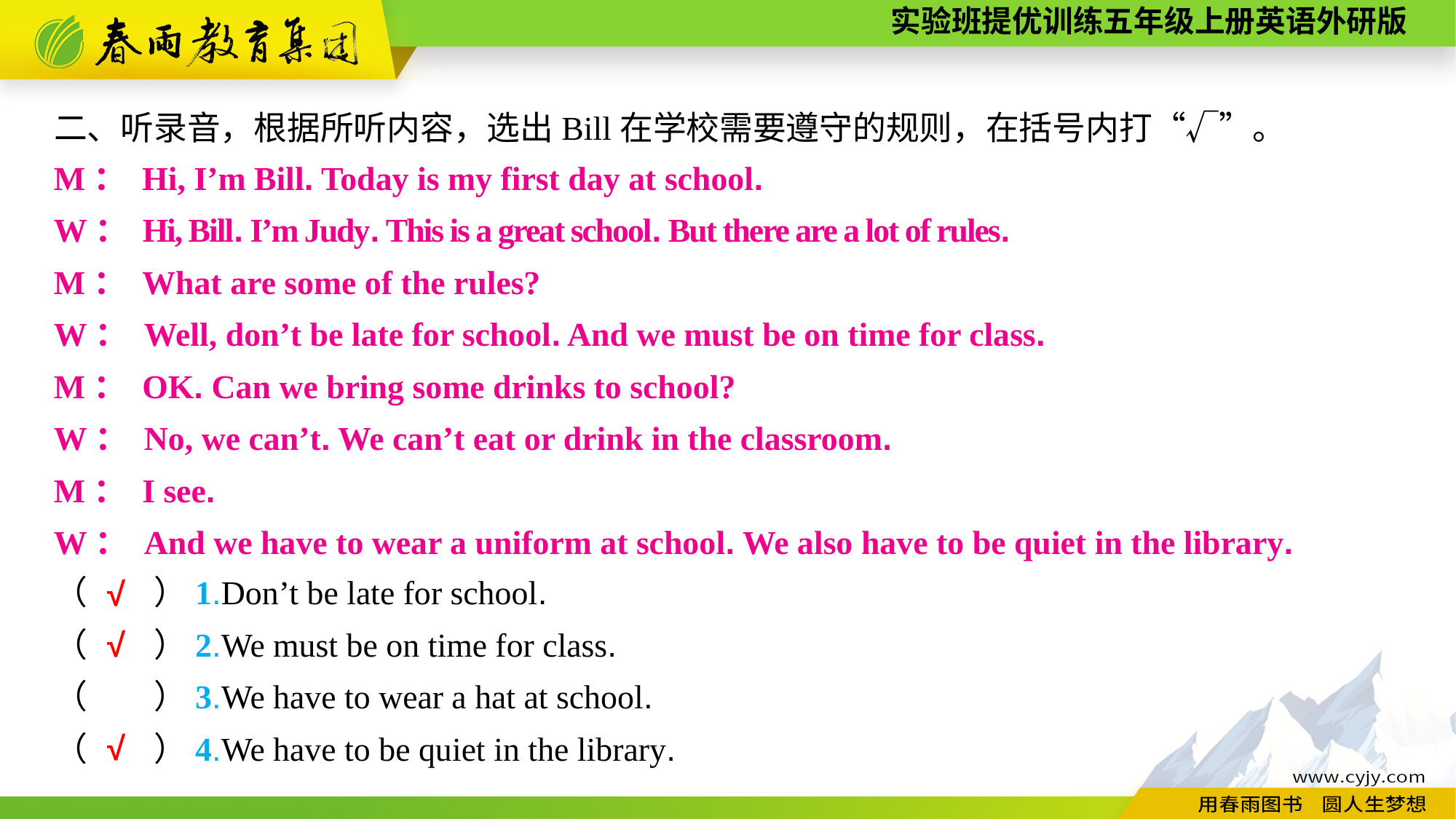

二、听录音，根据所听内容，选出Bill在学校需要遵守的规则，在括号内打“√”。
M： Hi, I’m Bill. Today is my first day at school.
W： Hi, Bill. I’m Judy. This is a great school. But there are a lot of rules.
M： What are some of the rules?
W： Well, don’t be late for school. And we must be on time for class.
M： OK. Can we bring some drinks to school?
W： No, we can’t. We can’t eat or drink in the classroom.
M： I see.
W： And we have to wear a uniform at school. We also have to be quiet in the library.
（　　）1.Don’t be late for school.
（　　）2.We must be on time for class.
（　　）3.We have to wear a hat at school.
（　　）4.We have to be quiet in the library.
√
√
√